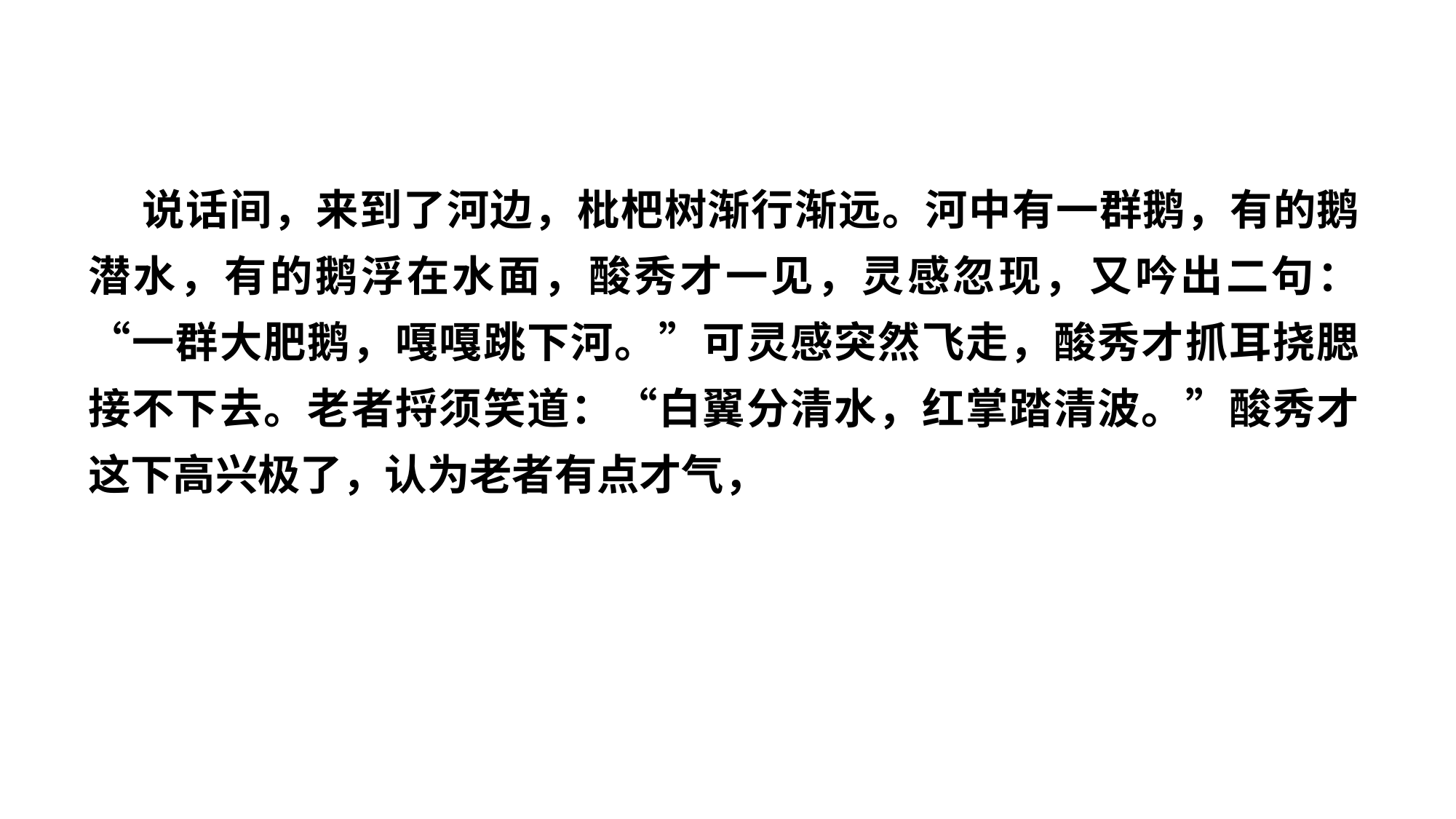

说话间，来到了河边，枇杷树渐行渐远。河中有一群鹅，有的鹅潜水，有的鹅浮在水面，酸秀才一见，灵感忽现，又吟出二句：“一群大肥鹅，嘎嘎跳下河。”可灵感突然飞走，酸秀才抓耳挠腮接不下去。老者捋须笑道：“白翼分清水，红掌踏清波。”酸秀才这下高兴极了，认为老者有点才气，